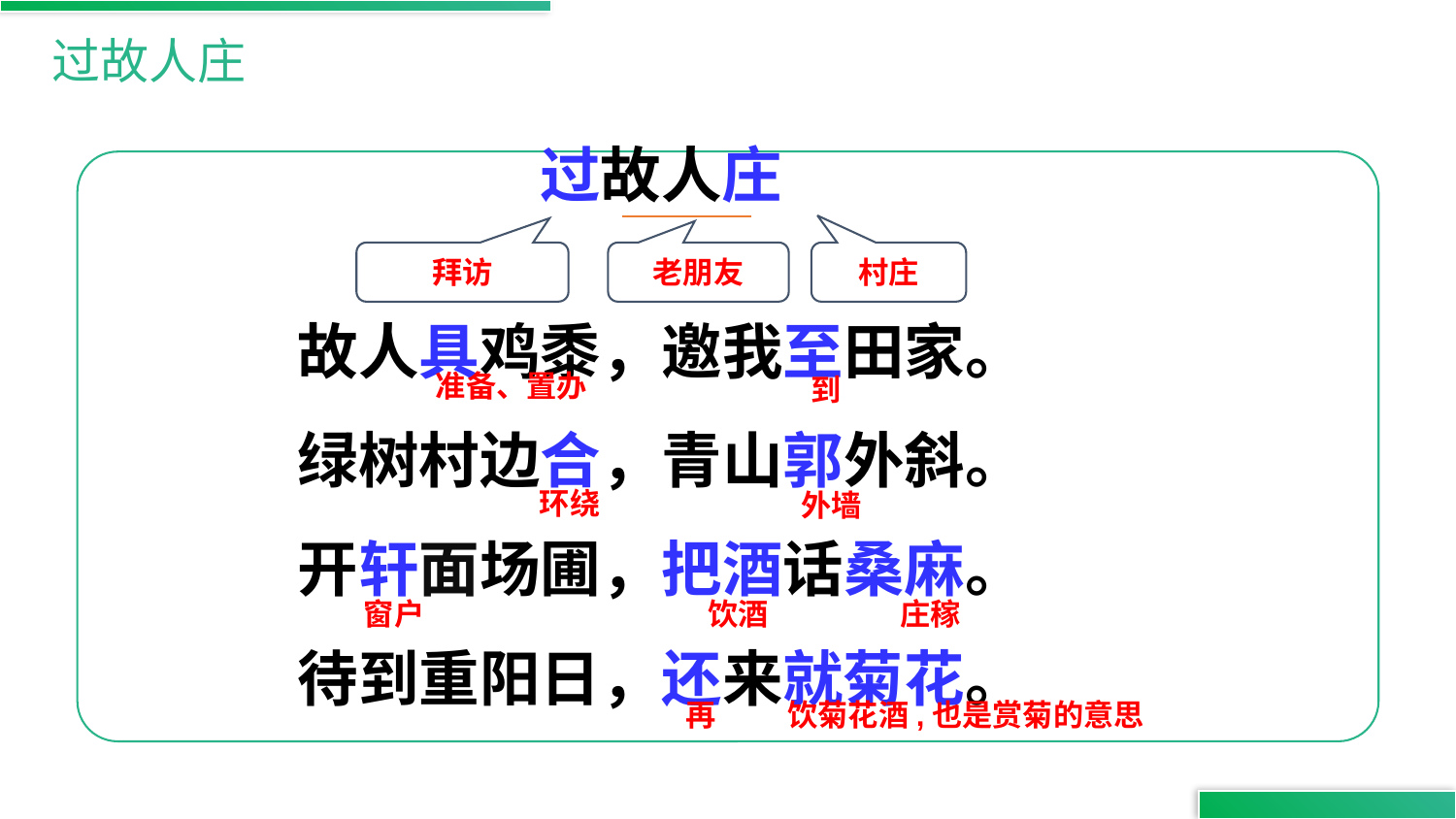

过故人庄
过故人庄
拜访
老朋友
村庄
故人具鸡黍，邀我至田家。
绿树村边合，青山郭外斜。
开轩面场圃，把酒话桑麻。
待到重阳日，还来就菊花。
准备、置办
到
环绕
外墙
窗户
饮酒
庄稼
再
饮菊花酒,也是赏菊的意思